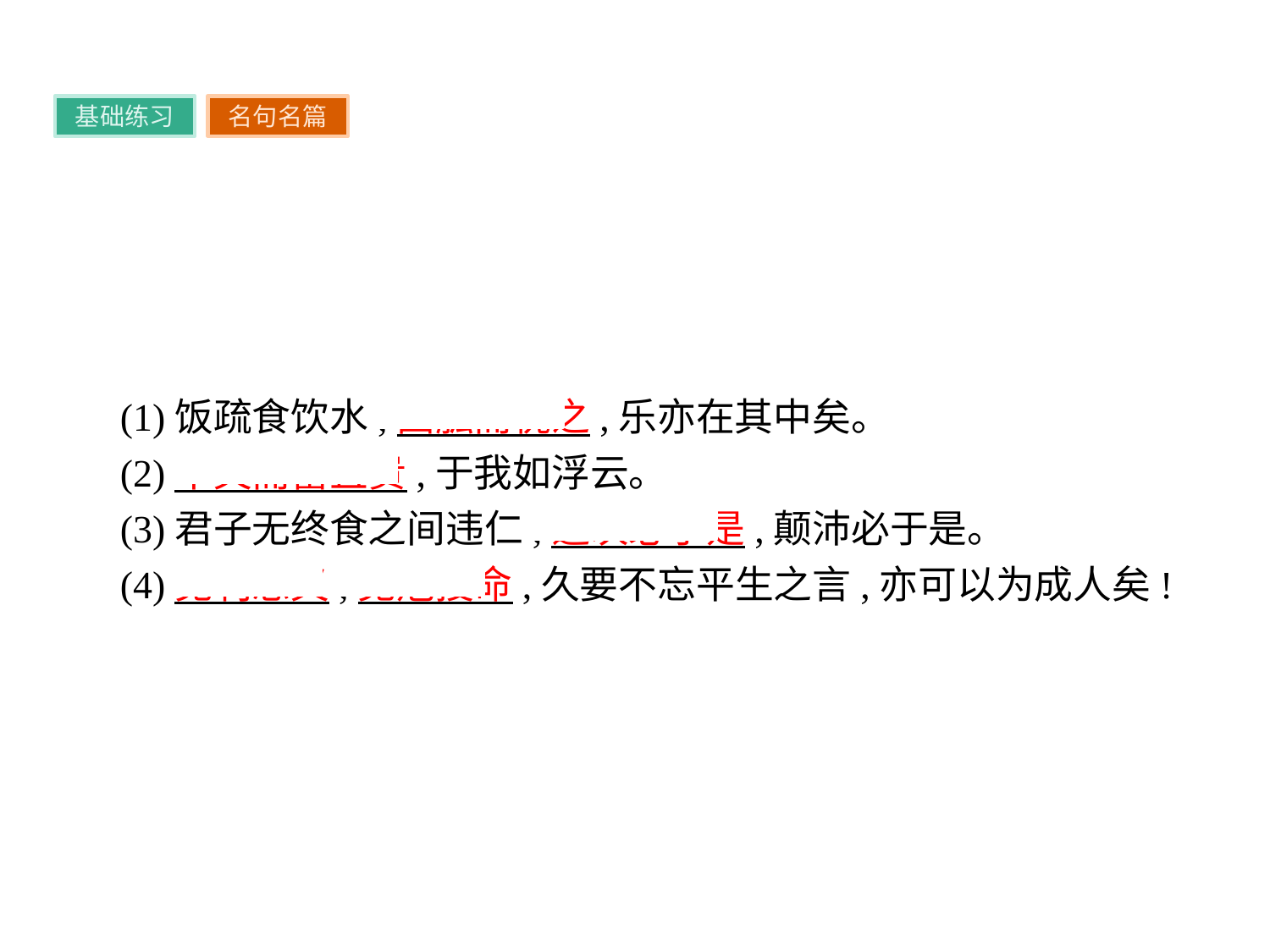

基础练习
名句名篇
(1)饭疏食饮水,曲肱而枕之,乐亦在其中矣。
(2)不义而富且贵,于我如浮云。
(3)君子无终食之间违仁,造次必于是,颠沛必于是。
(4)见利思义,见危授命,久要不忘平生之言,亦可以为成人矣!